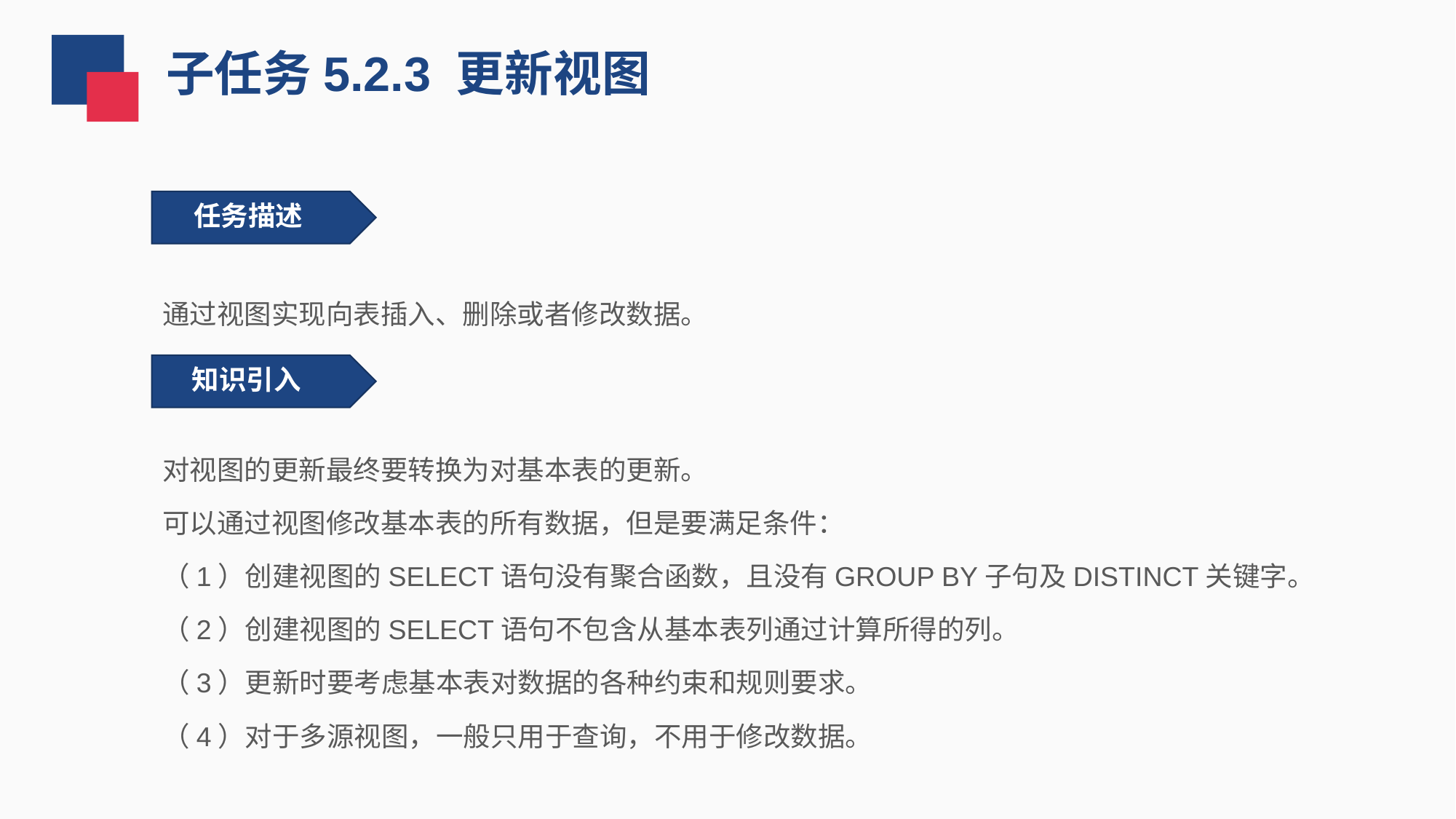

子任务5.2.3 更新视图

    任务描述
通过视图实现向表插入、删除或者修改数据。

知识引入
对视图的更新最终要转换为对基本表的更新。
可以通过视图修改基本表的所有数据，但是要满足条件：
（1）创建视图的SELECT语句没有聚合函数，且没有GROUP BY子句及DISTINCT关键字。
（2）创建视图的SELECT语句不包含从基本表列通过计算所得的列。
（3）更新时要考虑基本表对数据的各种约束和规则要求。
（4）对于多源视图，一般只用于查询，不用于修改数据。